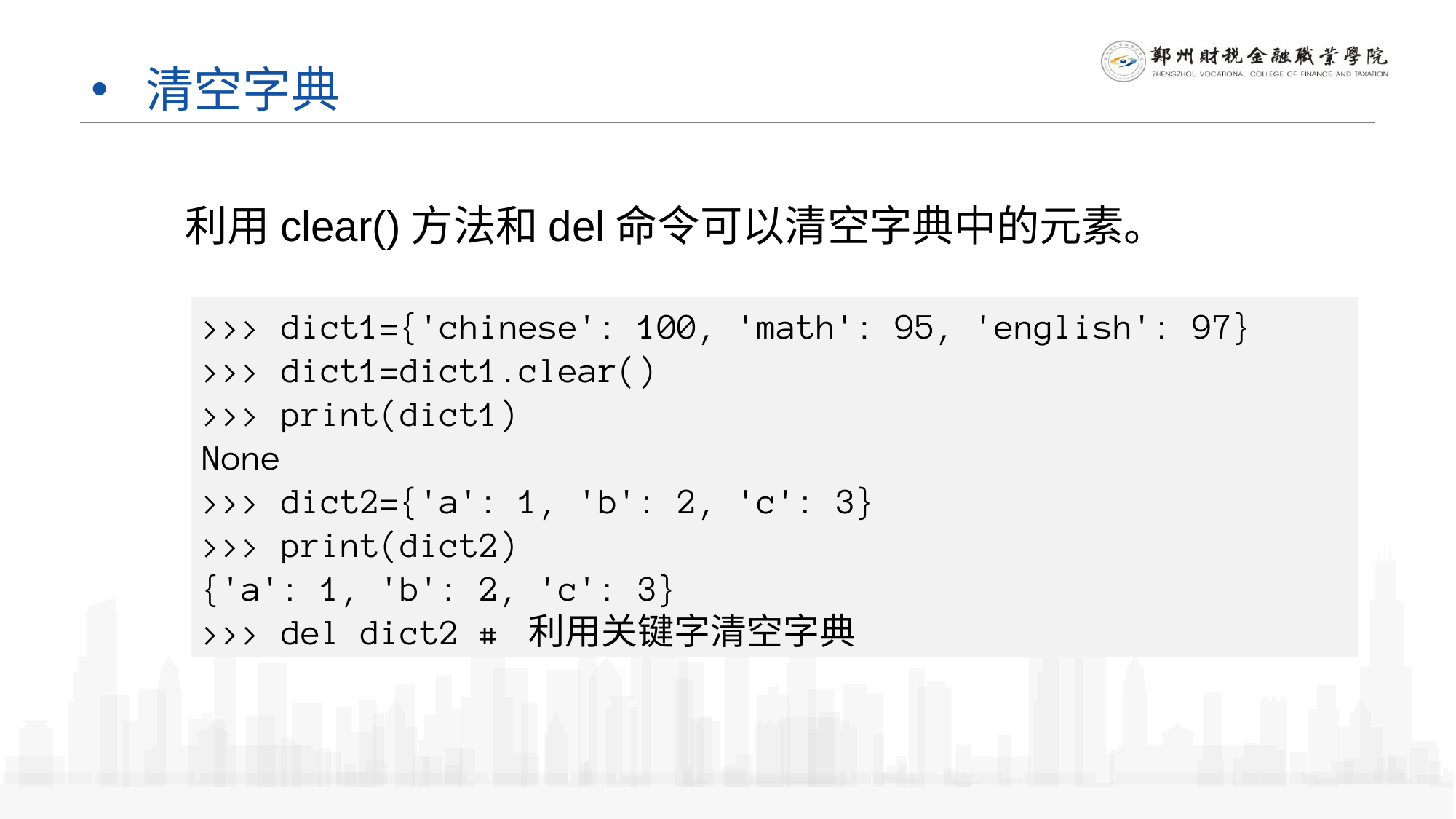

# 清空字典
利用clear()方法和del命令可以清空字典中的元素。
>>> dict1={'chinese': 100, 'math': 95, 'english': 97}
>>> dict1=dict1.clear()
>>> print(dict1)
None
>>> dict2={'a': 1, 'b': 2, 'c': 3}
>>> print(dict2)
{'a': 1, 'b': 2, 'c': 3}
>>> del dict2 # 利用关键字清空字典